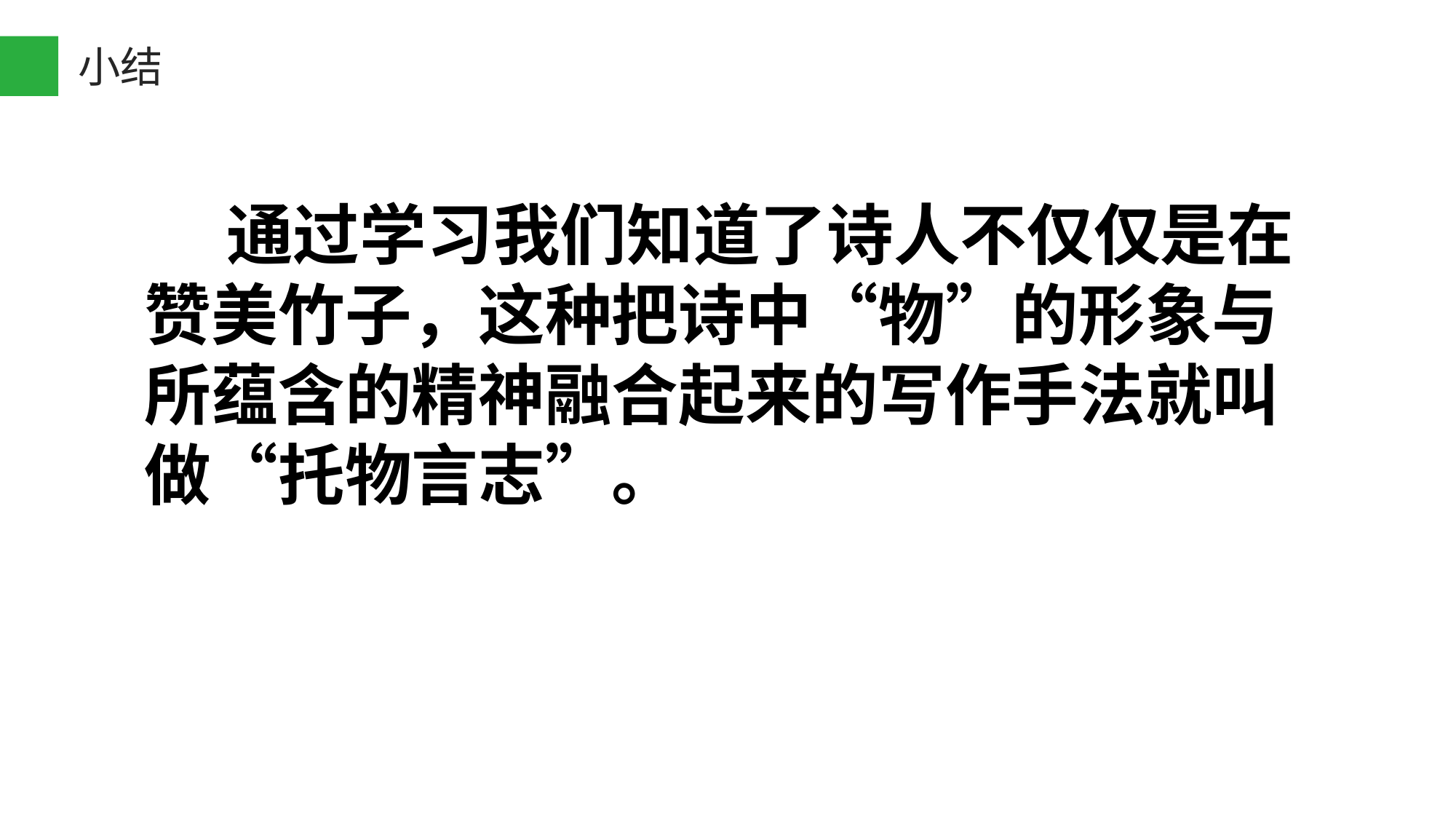

【课
小结

通 通过学习我们知道了诗人不仅仅是在赞美竹子，这种把诗中“物”的形象与所蕴含的精神融合起来的写作手法就叫做“托物言志”。